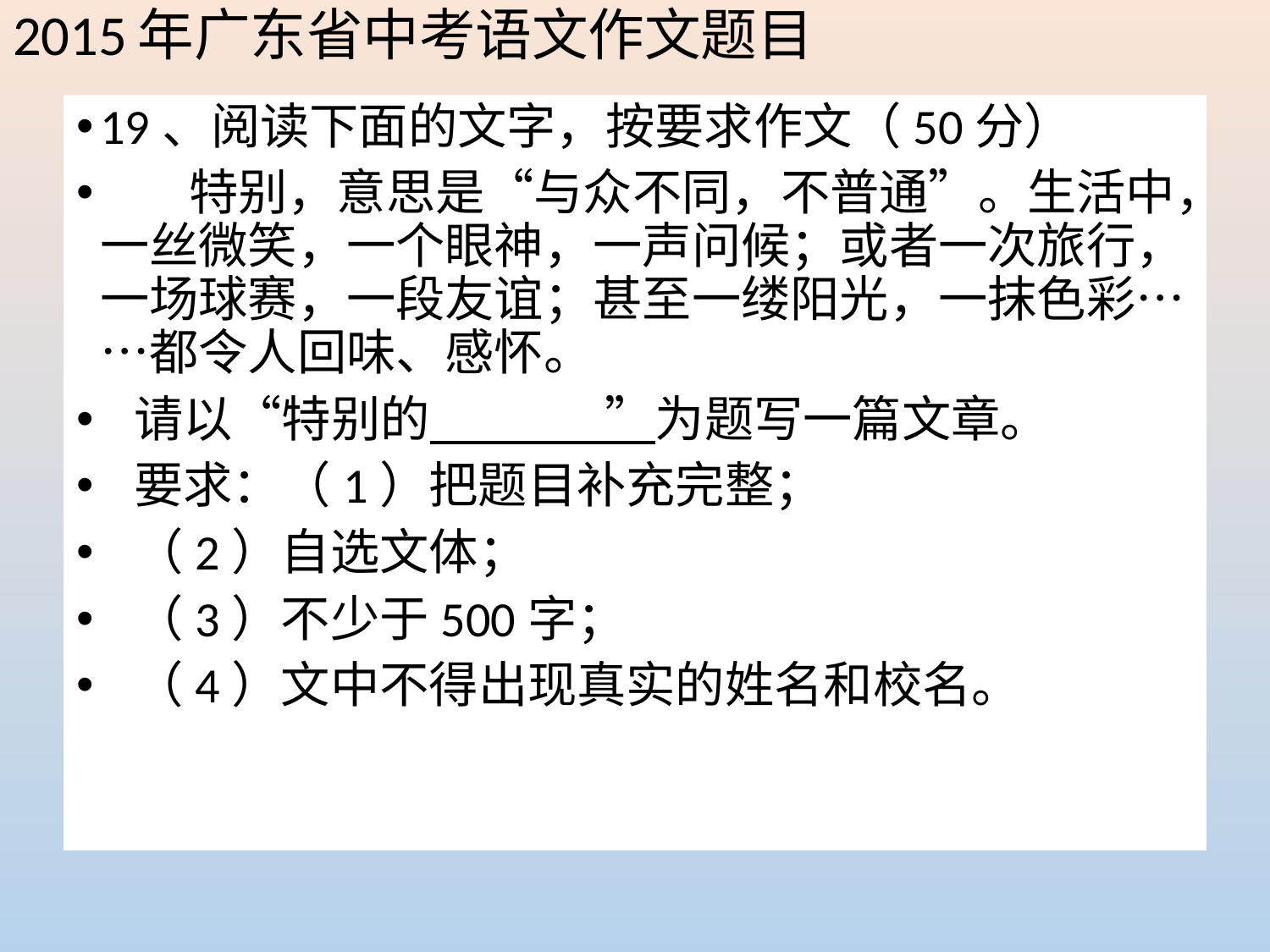

# 2015年广东省中考语文作文题目
19、阅读下面的文字，按要求作文（50分）
       特别，意思是“与众不同，不普通”。生活中，一丝微笑，一个眼神，一声问候；或者一次旅行，一场球赛，一段友谊；甚至一缕阳光，一抹色彩……都令人回味、感怀。
  请以“特别的                ”为题写一篇文章。
  要求：（1）把题目补充完整；
  （2）自选文体；
  （3）不少于500字；
  （4）文中不得出现真实的姓名和校名。